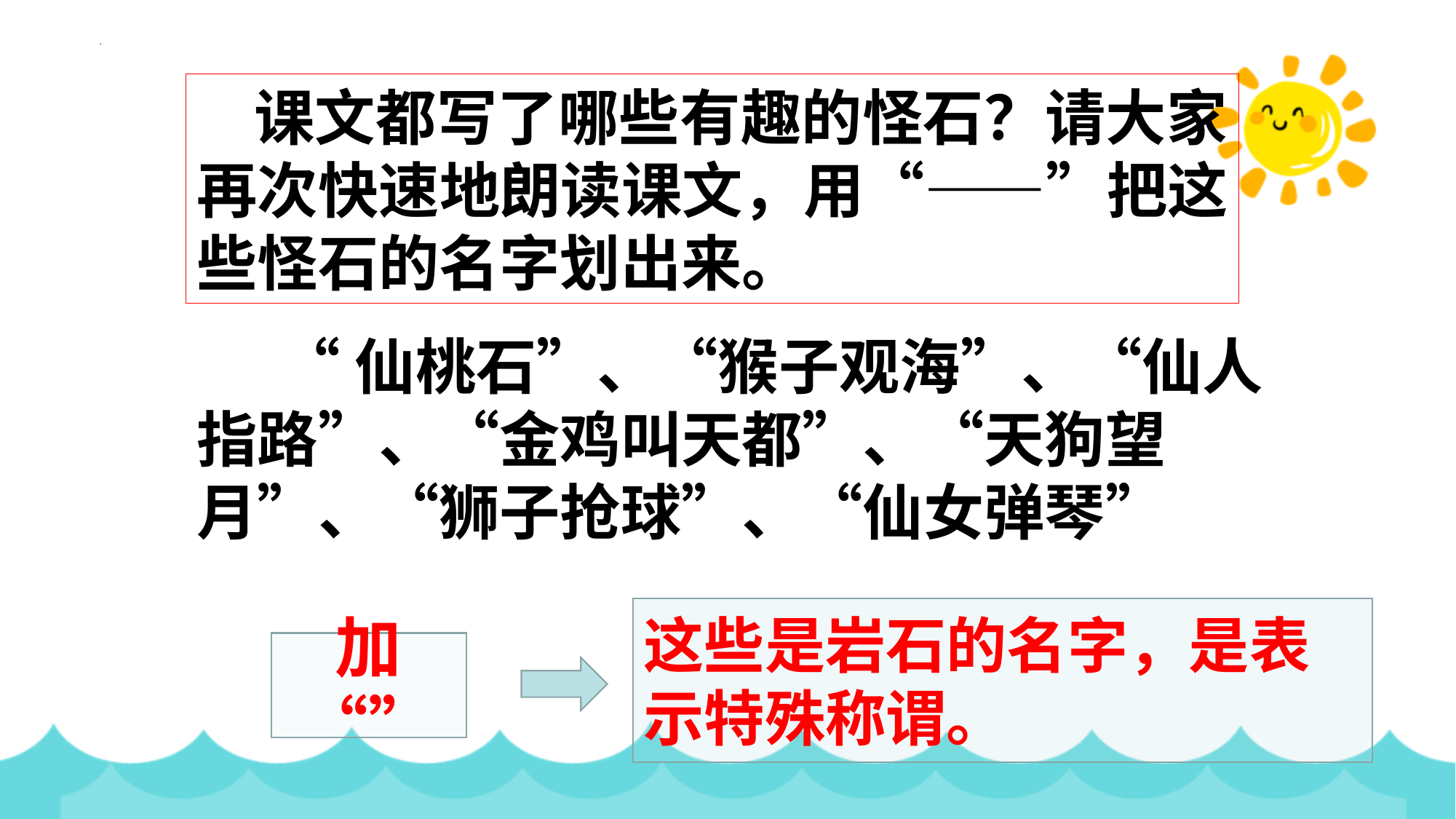

课文都写了哪些有趣的怪石？请大家再次快速地朗读课文，用“——”把这些怪石的名字划出来。
      “仙桃石”、“猴子观海”、“仙人指路”、“金鸡叫天都”、“天狗望月”、“狮子抢球”、“仙女弹琴”
这些是岩石的名字，是表示特殊称谓。
加“”